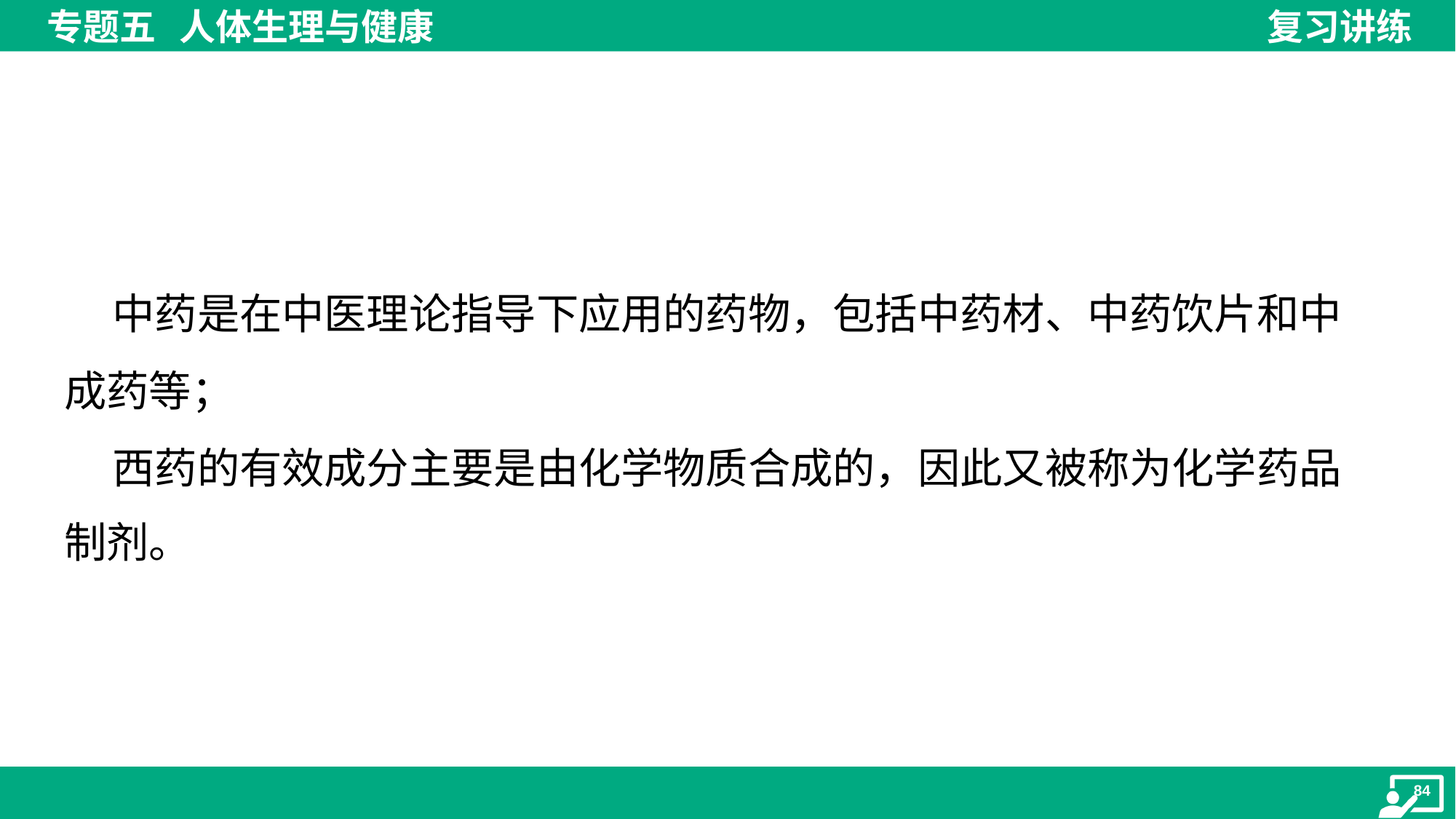

中药是在中医理论指导下应用的药物，包括中药材、中药饮片和中
成药等；
    西药的有效成分主要是由化学物质合成的，因此又被称为化学药品
制剂。